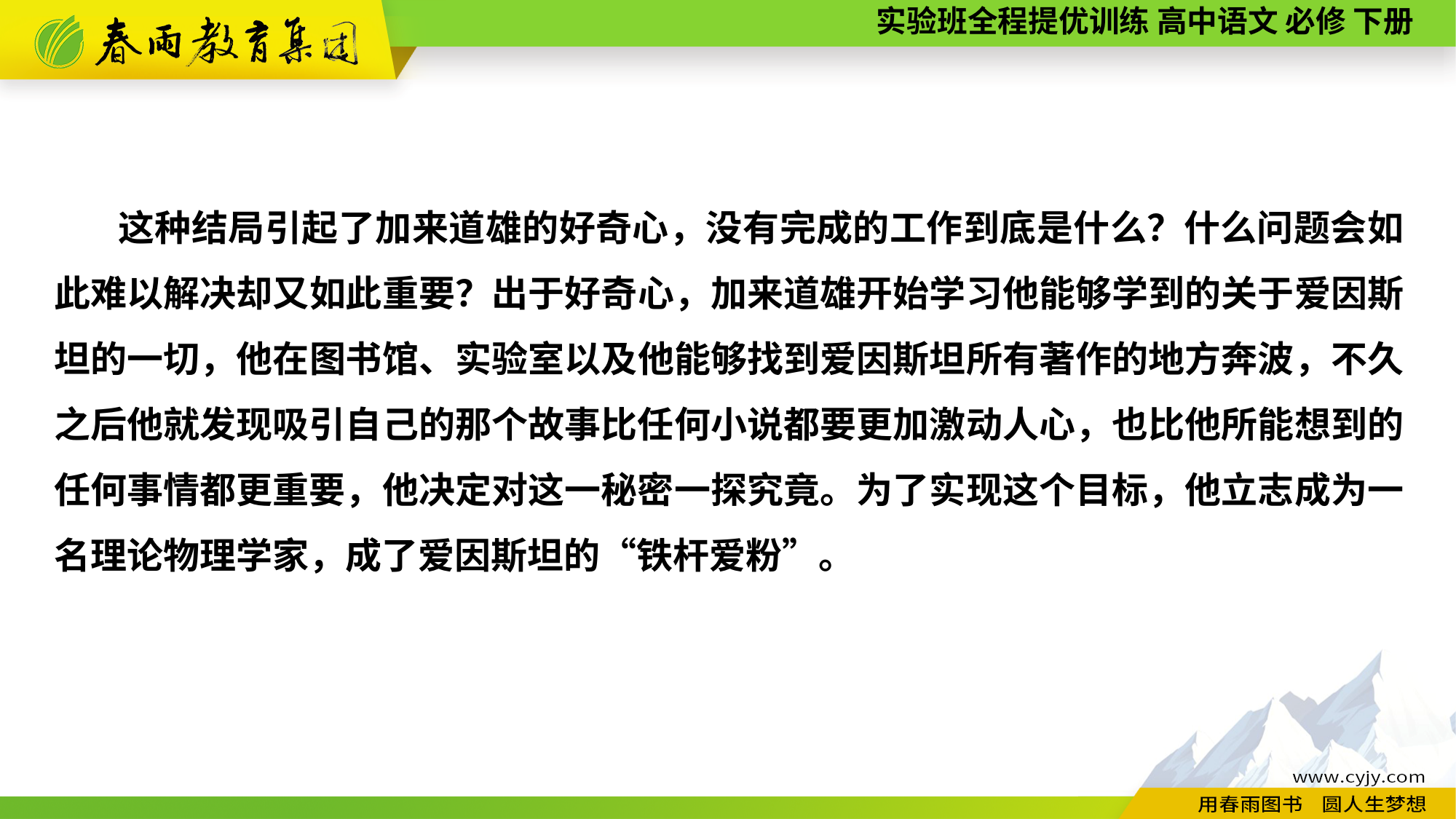

这种结局引起了加来道雄的好奇心，没有完成的工作到底是什么？什么问题会如此难以解决却又如此重要？出于好奇心，加来道雄开始学习他能够学到的关于爱因斯坦的一切，他在图书馆、实验室以及他能够找到爱因斯坦所有著作的地方奔波，不久之后他就发现吸引自己的那个故事比任何小说都要更加激动人心，也比他所能想到的任何事情都更重要，他决定对这一秘密一探究竟。为了实现这个目标，他立志成为一名理论物理学家，成了爱因斯坦的“铁杆爱粉”。